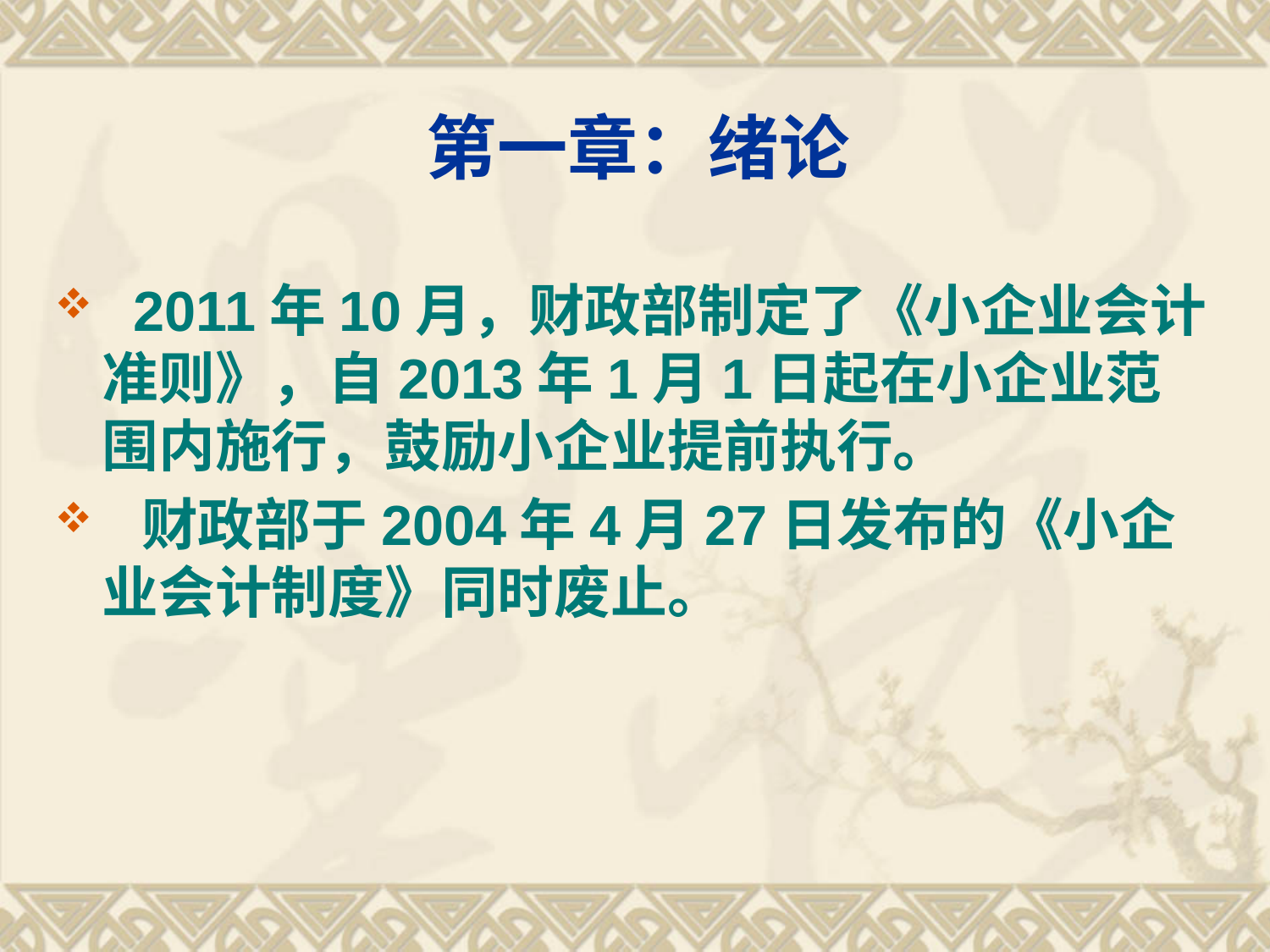

# 第一章：绪论
  2011年10月，财政部制定了《小企业会计准则》，自2013年1月1日起在小企业范围内施行，鼓励小企业提前执行。
  财政部于2004年4月27日发布的《小企业会计制度》同时废止。